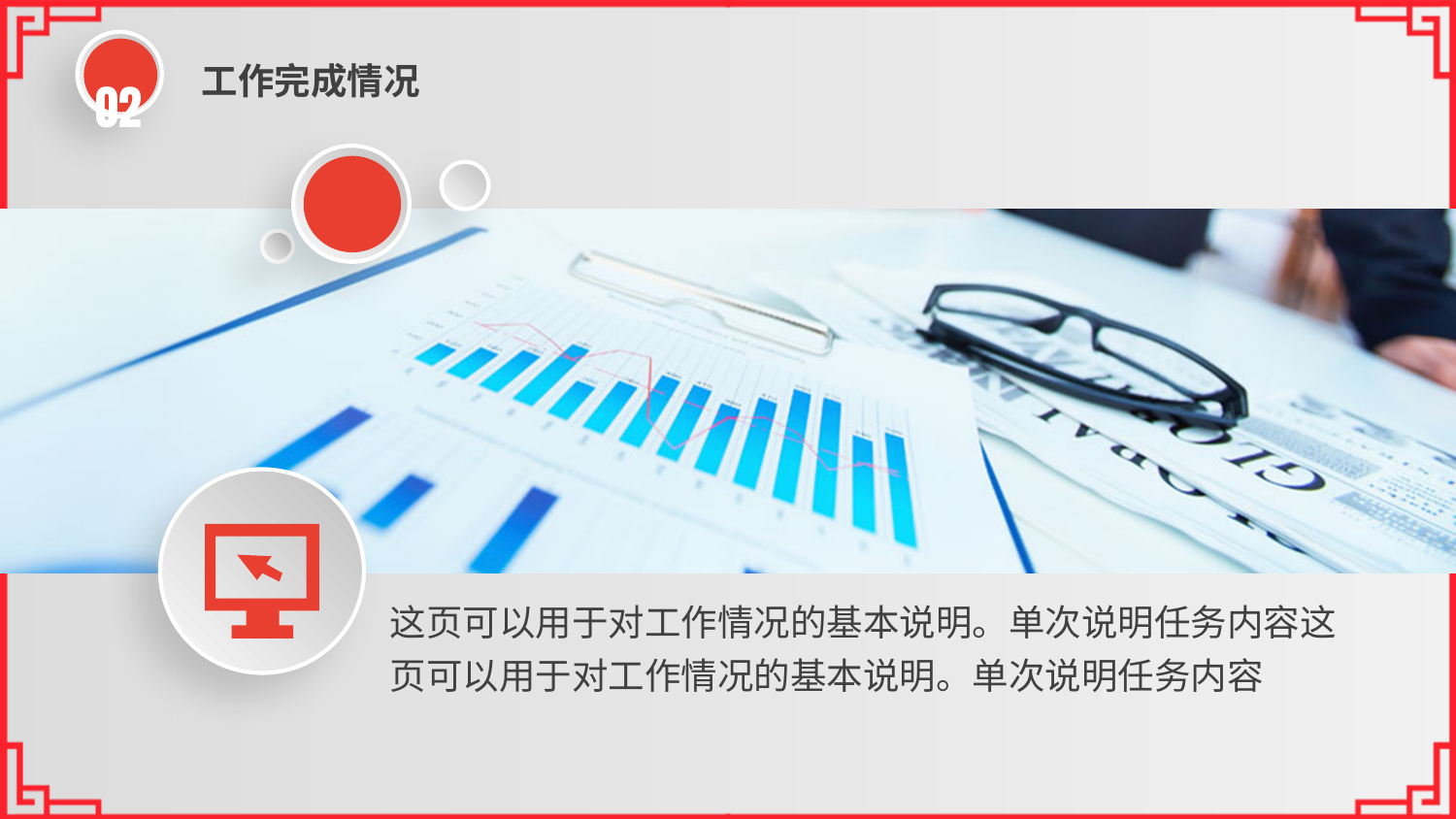

02

工作完成情况

这页可以用于对工作情况的基本说明。单次说明任务内容这页可以用于对工作情况的基本说明。单次说明任务内容